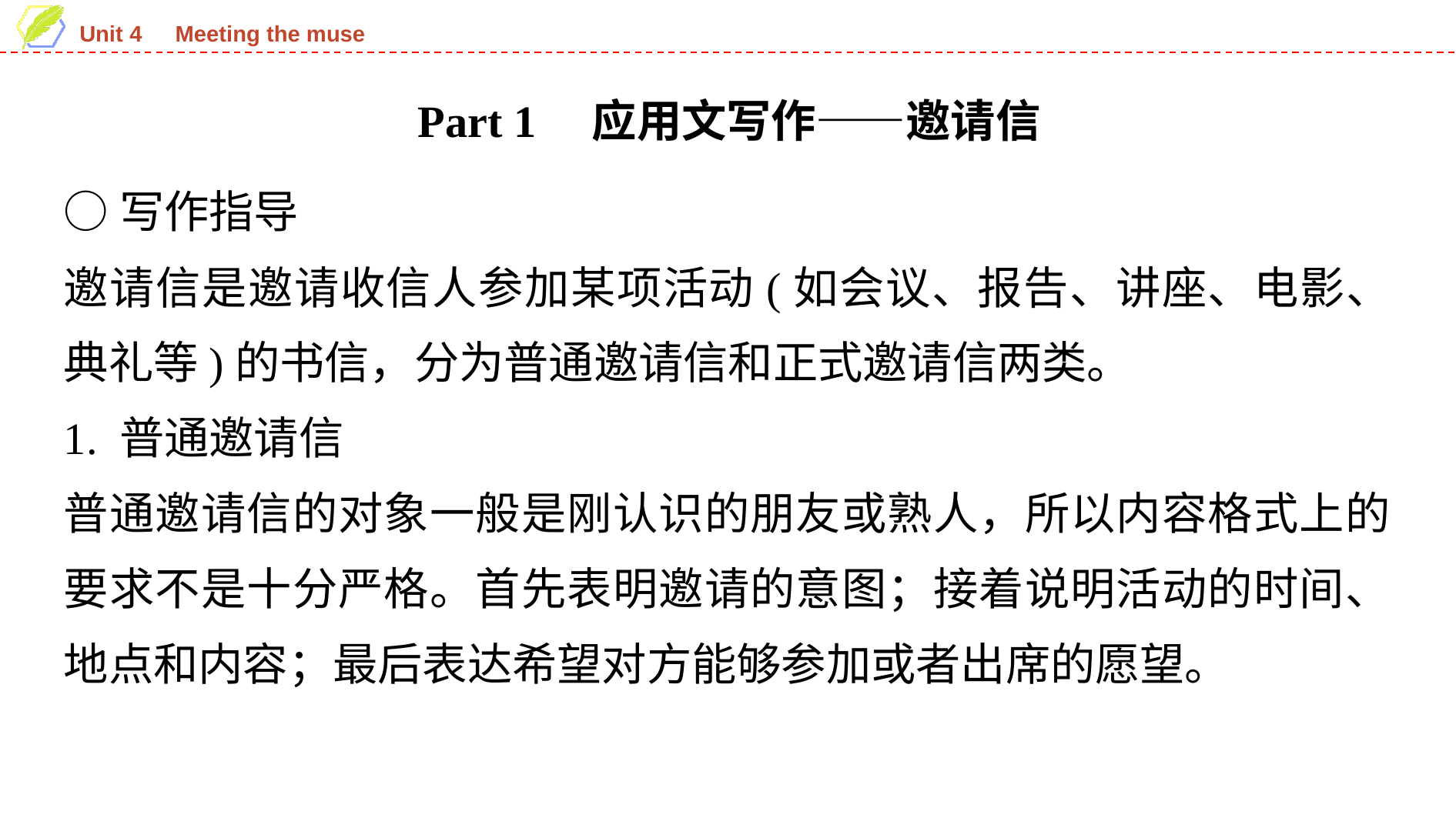

Part 1　应用文写作——邀请信
○写作指导
邀请信是邀请收信人参加某项活动(如会议、报告、讲座、电影、典礼等)的书信，分为普通邀请信和正式邀请信两类。
1. 普通邀请信
普通邀请信的对象一般是刚认识的朋友或熟人，所以内容格式上的要求不是十分严格。首先表明邀请的意图；接着说明活动的时间、地点和内容；最后表达希望对方能够参加或者出席的愿望。